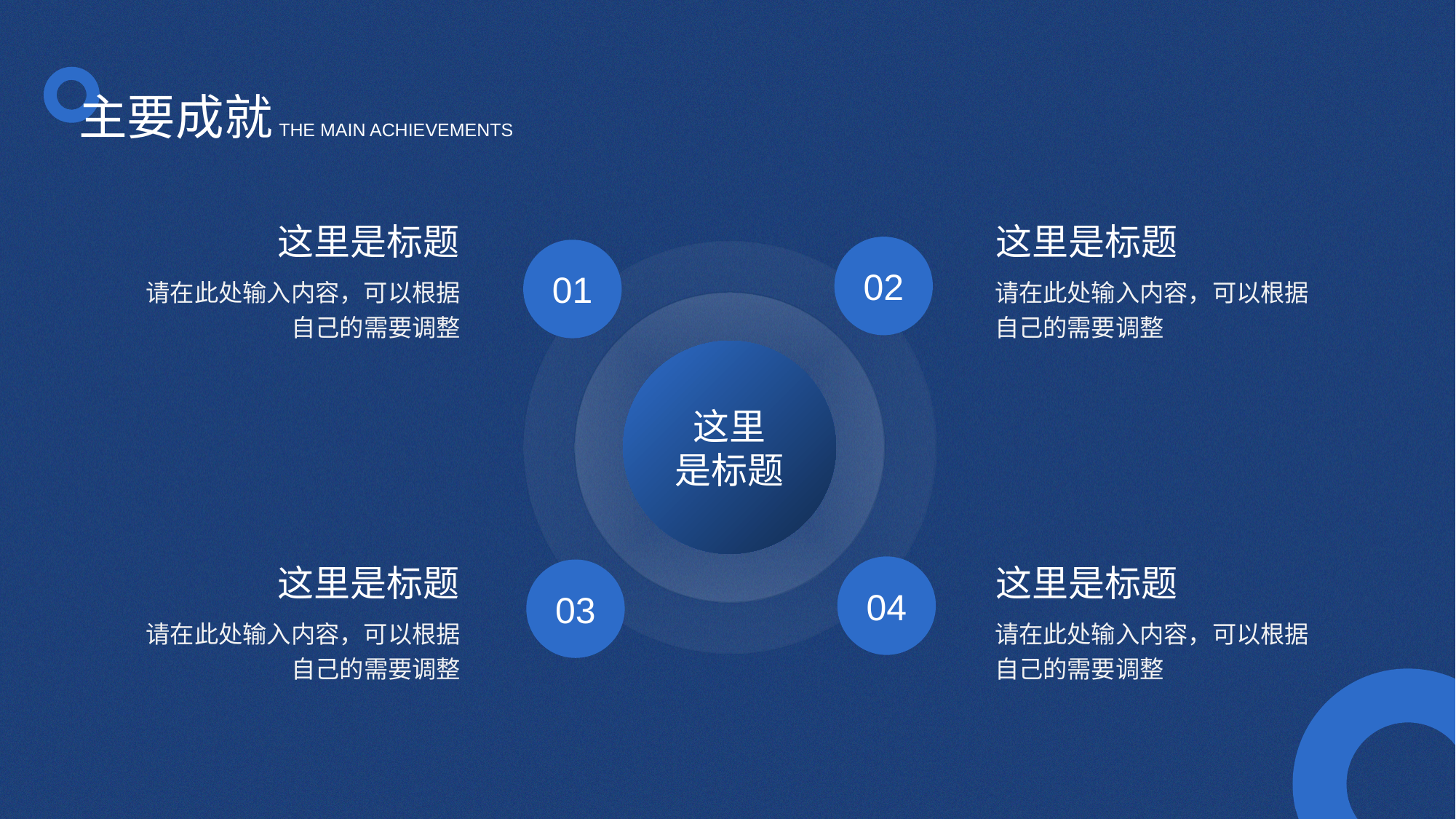

主要成就
THE MAIN ACHIEVEMENTS
这里是标题
这里是标题
02
01

请在此处输入内容，可以根据自己的需要调整
请在此处输入内容，可以根据自己的需要调整

这里
是标题
这里是标题
这里是标题
04
03
请在此处输入内容，可以根据自己的需要调整
请在此处输入内容，可以根据自己的需要调整